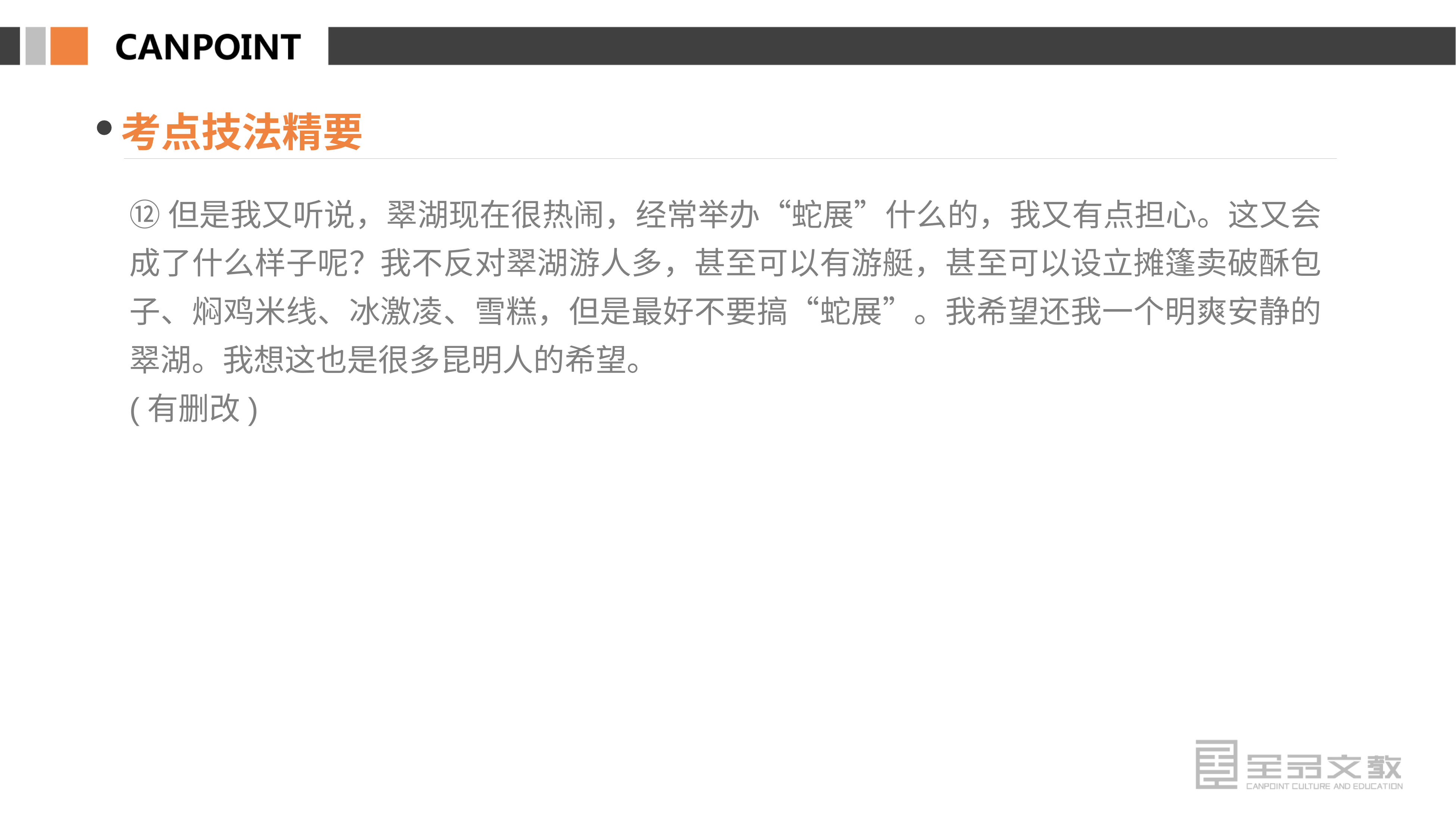

考点技法精要

⑫但是我又听说，翠湖现在很热闹，经常举办“蛇展”什么的，我又有点担心。这又会成了什么样子呢？我不反对翠湖游人多，甚至可以有游艇，甚至可以设立摊篷卖破酥包子、焖鸡米线、冰激凌、雪糕，但是最好不要搞“蛇展”。我希望还我一个明爽安静的翠湖。我想这也是很多昆明人的希望。
(有删改)